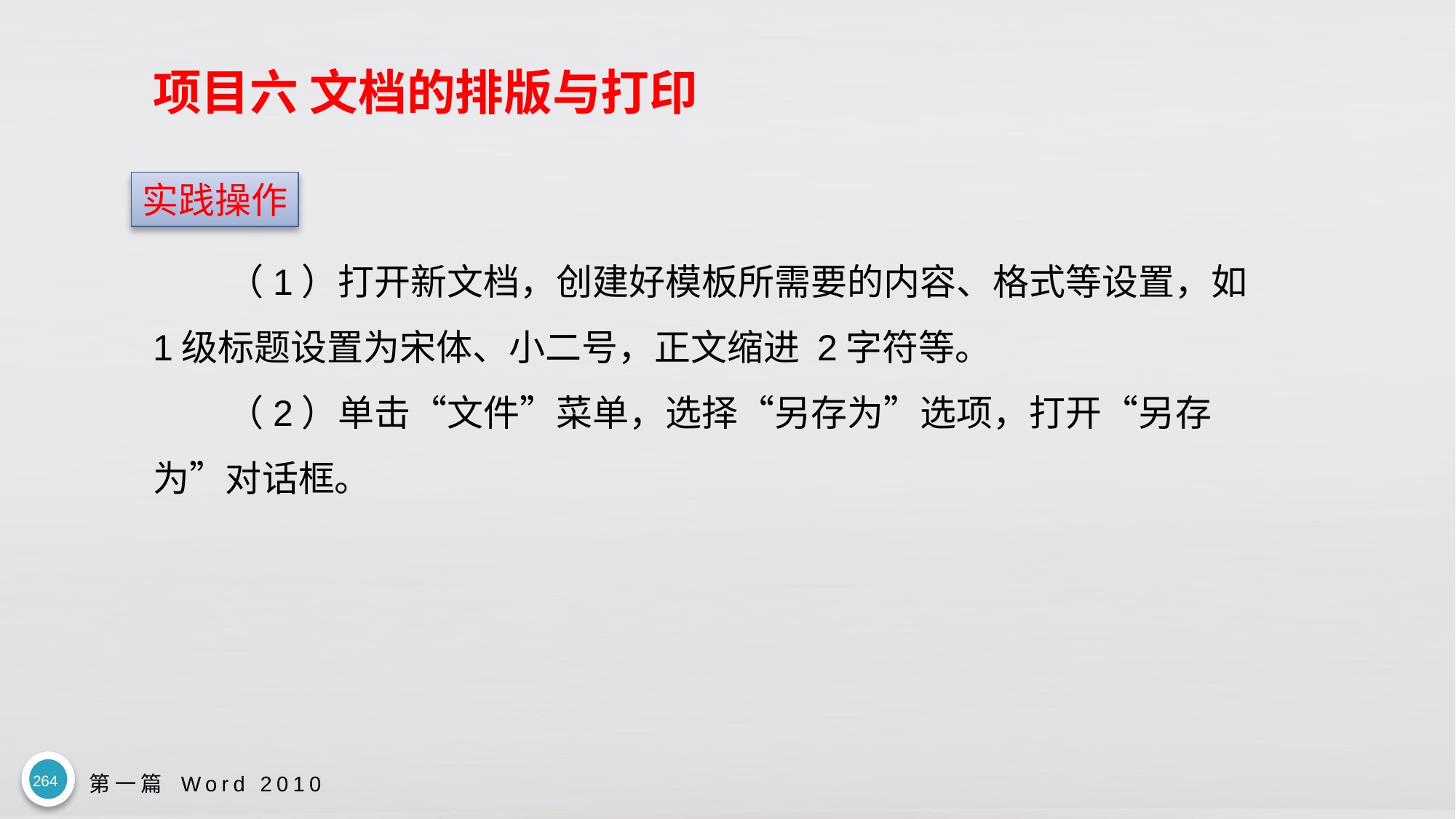

# 项目六 文档的排版与打印
实践操作
（1）打开新文档，创建好模板所需要的内容、格式等设置，如 1级标题设置为宋体、小二号，正文缩进 2字符等。
（2）单击“文件”菜单，选择“另存为”选项，打开“另存为”对话框。
264